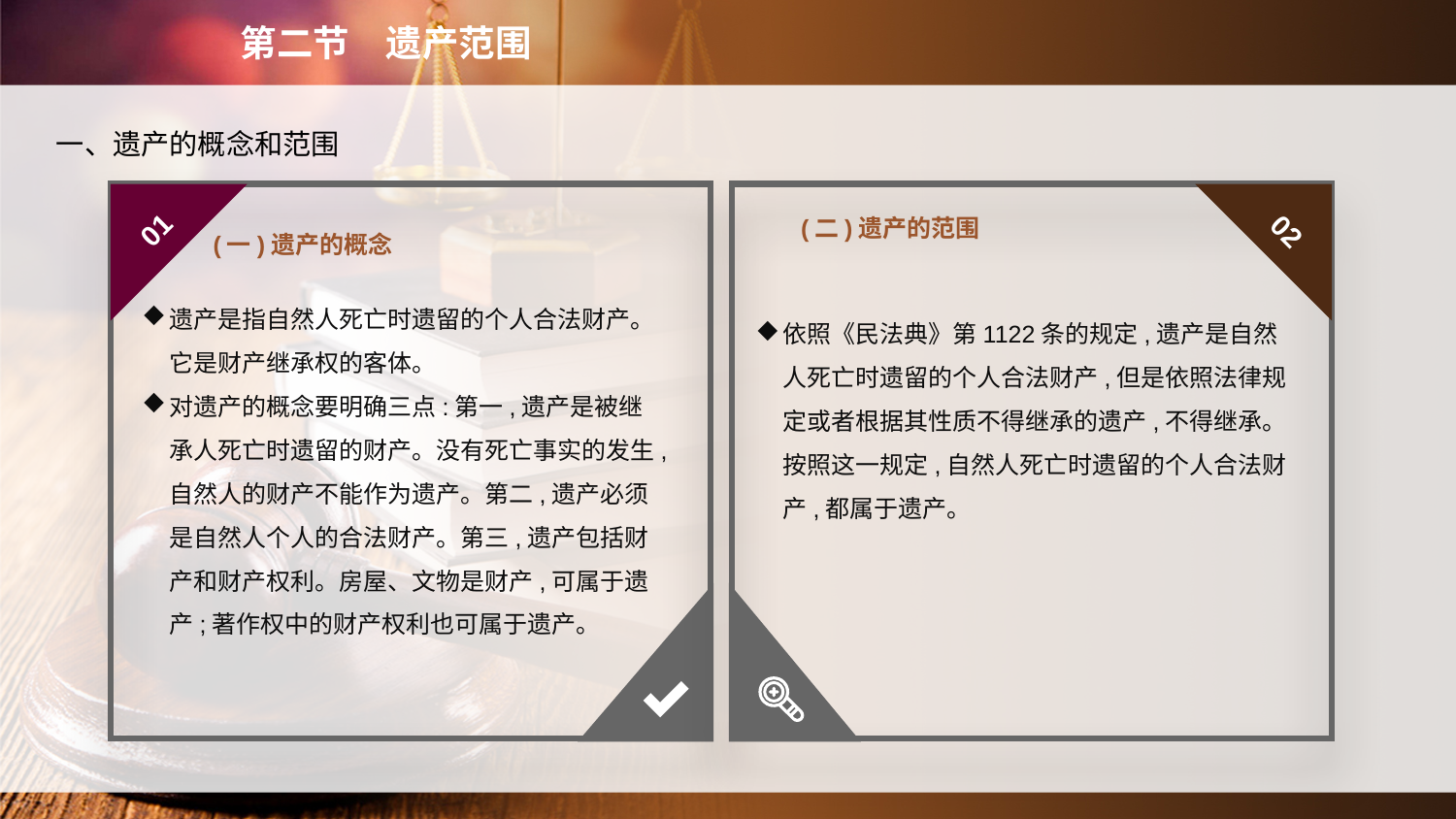

第二节　遗产范围
　一、遗产的概念和范围

(一)遗产的概念
(二)遗产的范围
01
02
遗产是指自然人死亡时遗留的个人合法财产。它是财产继承权的客体。
对遗产的概念要明确三点:第一,遗产是被继承人死亡时遗留的财产。没有死亡事实的发生,自然人的财产不能作为遗产。第二,遗产必须是自然人个人的合法财产。第三,遗产包括财产和财产权利。房屋、文物是财产,可属于遗产;著作权中的财产权利也可属于遗产。
依照《民法典》第1122条的规定,遗产是自然人死亡时遗留的个人合法财产,但是依照法律规定或者根据其性质不得继承的遗产,不得继承。按照这一规定,自然人死亡时遗留的个人合法财产,都属于遗产。